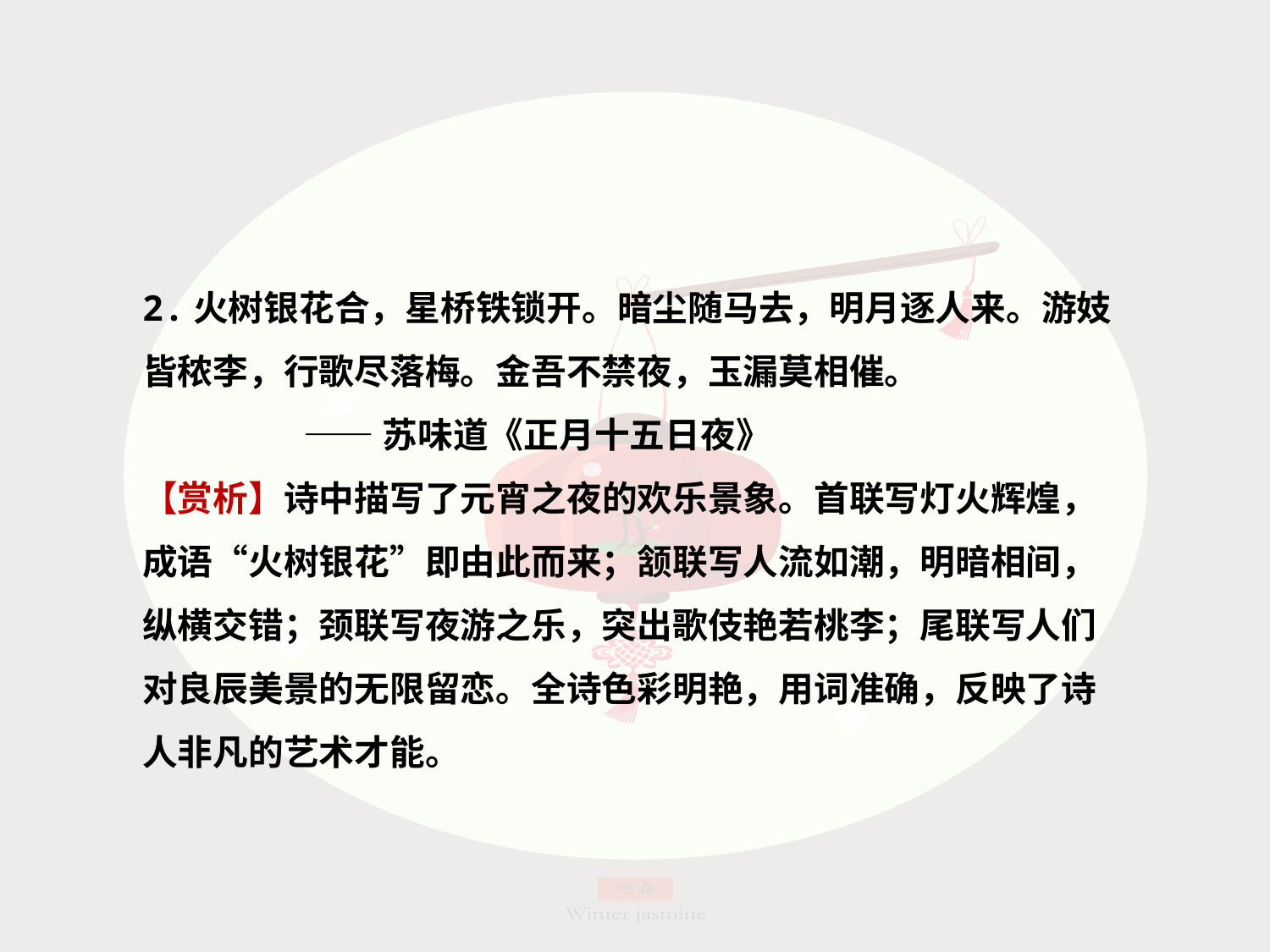

2.火树银花合，星桥铁锁开。暗尘随马去，明月逐人来。游妓皆秾李，行歌尽落梅。金吾不禁夜，玉漏莫相催。
                    ——苏味道《正月十五日夜》
【赏析】诗中描写了元宵之夜的欢乐景象。首联写灯火辉煌，成语“火树银花”即由此而来；颔联写人流如潮，明暗相间，纵横交错；颈联写夜游之乐，突出歌伎艳若桃李；尾联写人们对良辰美景的无限留恋。全诗色彩明艳，用词准确，反映了诗人非凡的艺术才能。